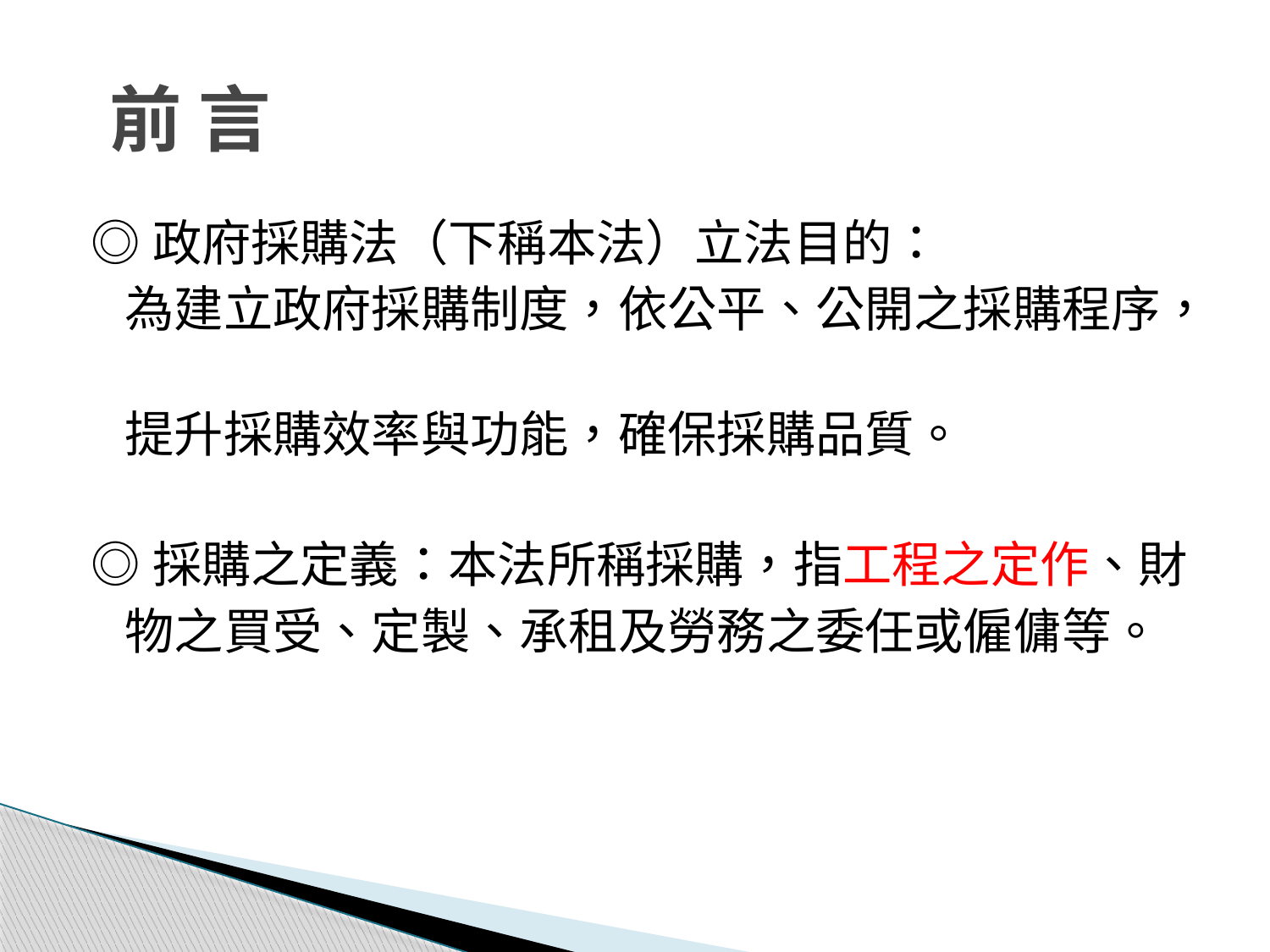

# 前 言
◎政府採購法（下稱本法）立法目的：
  為建立政府採購制度，依公平、公開之採購程序，
  提升採購效率與功能，確保採購品質。

◎採購之定義：本法所稱採購，指工程之定作、財
  物之買受、定製、承租及勞務之委任或僱傭等。